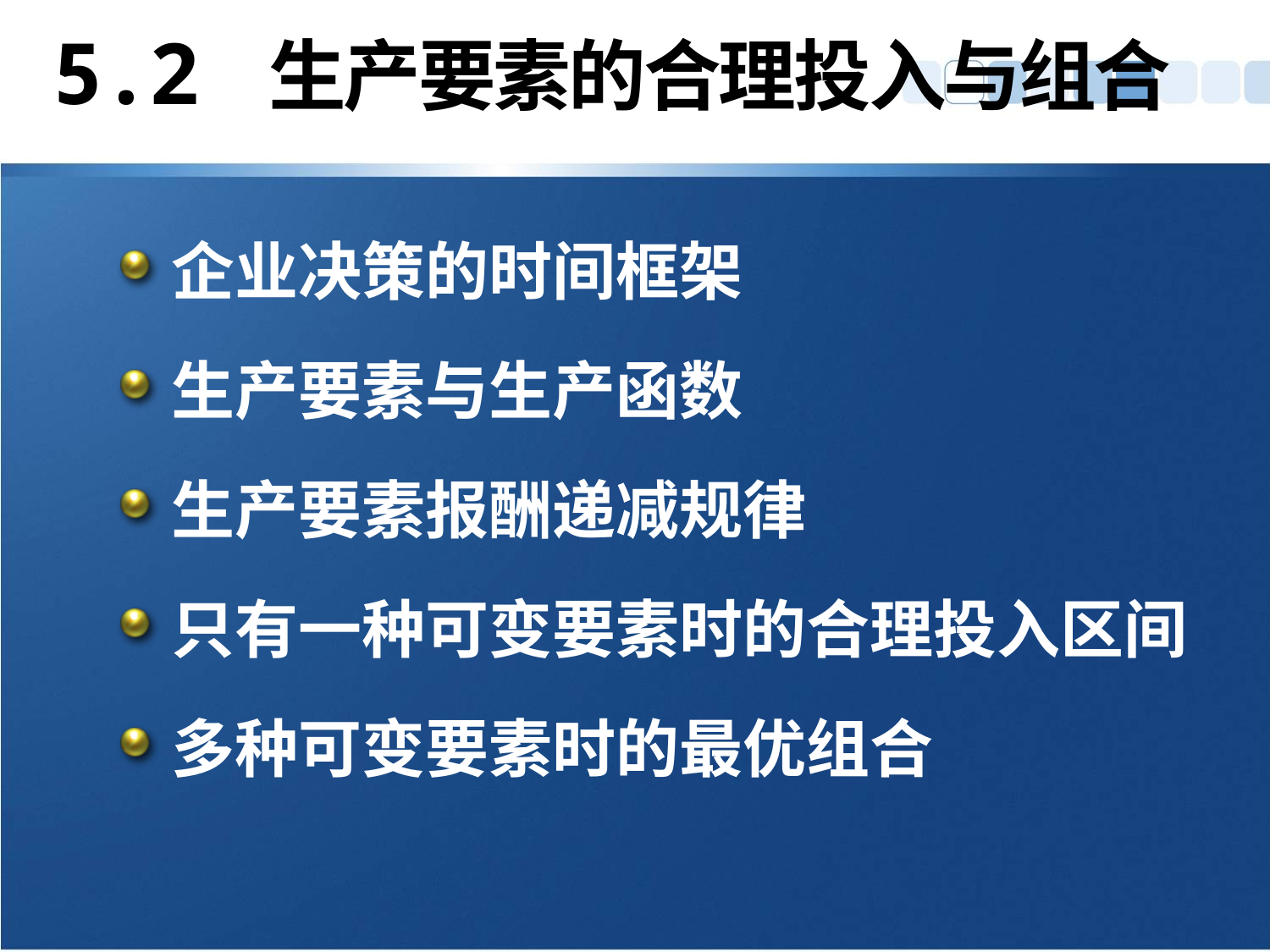

# 5.2 生产要素的合理投入与组合
企业决策的时间框架
生产要素与生产函数
生产要素报酬递减规律
只有一种可变要素时的合理投入区间
多种可变要素时的最优组合